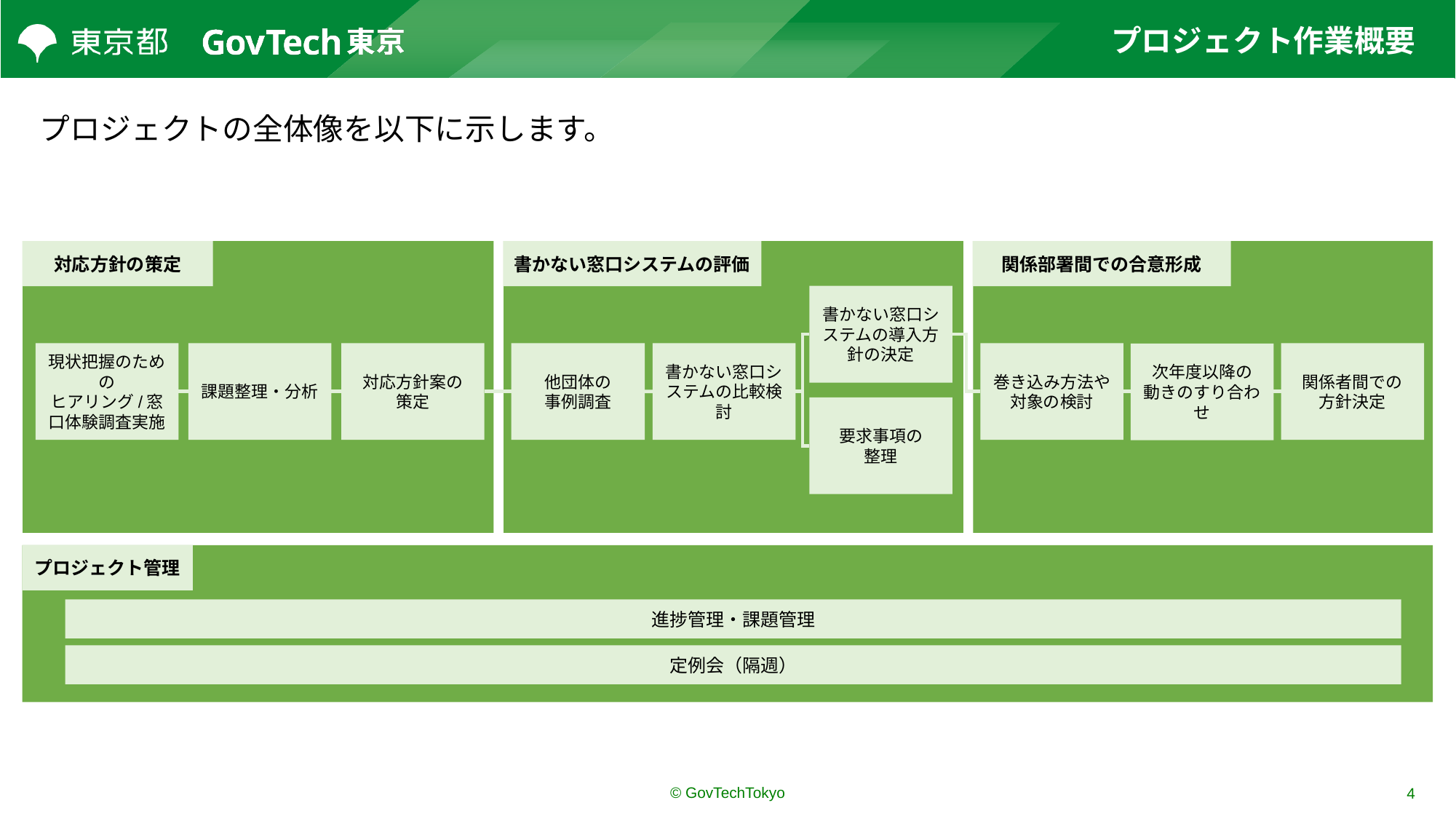

# プロジェクト作業概要
プロジェクトの全体像を以下に示します。

書かない窓口システムの評価

関係部署間での合意形成
対応方針の策定

書かない窓口システムの導入方針の決定
書かない窓口システムの比較検討
巻き込み方法や対象の検討
関係者間での
方針決定
他団体の
事例調査
対応方針案の
策定
現状把握のための
ヒアリング/窓口体験調査実施
課題整理・分析
次年度以降の
動きのすり合わせ
要求事項の
整理

プロジェクト管理
進捗管理・課題管理
定例会（隔週）
© GovTechTokyo
4